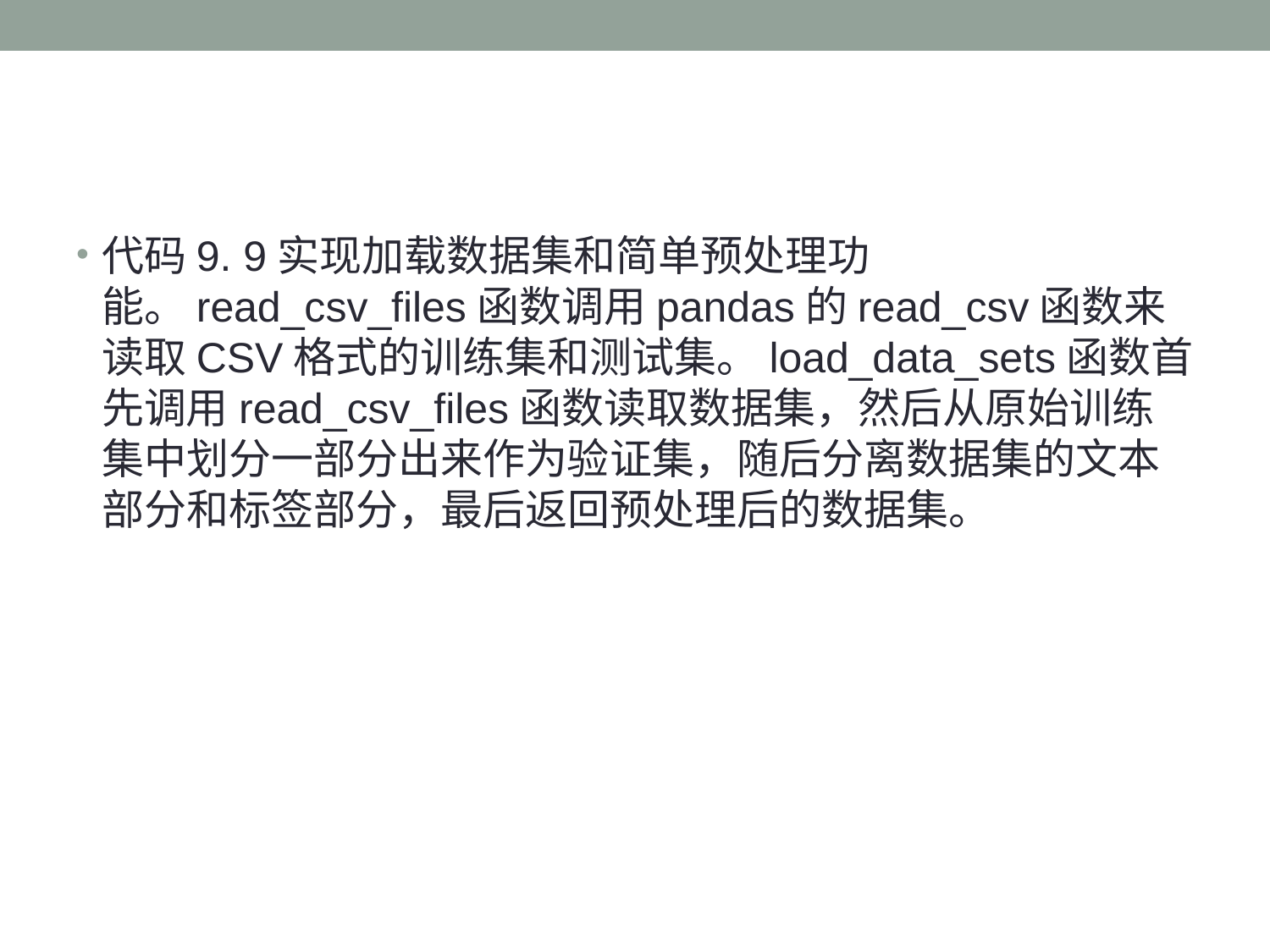

#
代码9. 9实现加载数据集和简单预处理功能。read_csv_files函数调用pandas的read_csv函数来读取CSV格式的训练集和测试集。load_data_sets函数首先调用read_csv_files函数读取数据集，然后从原始训练集中划分一部分出来作为验证集，随后分离数据集的文本部分和标签部分，最后返回预处理后的数据集。